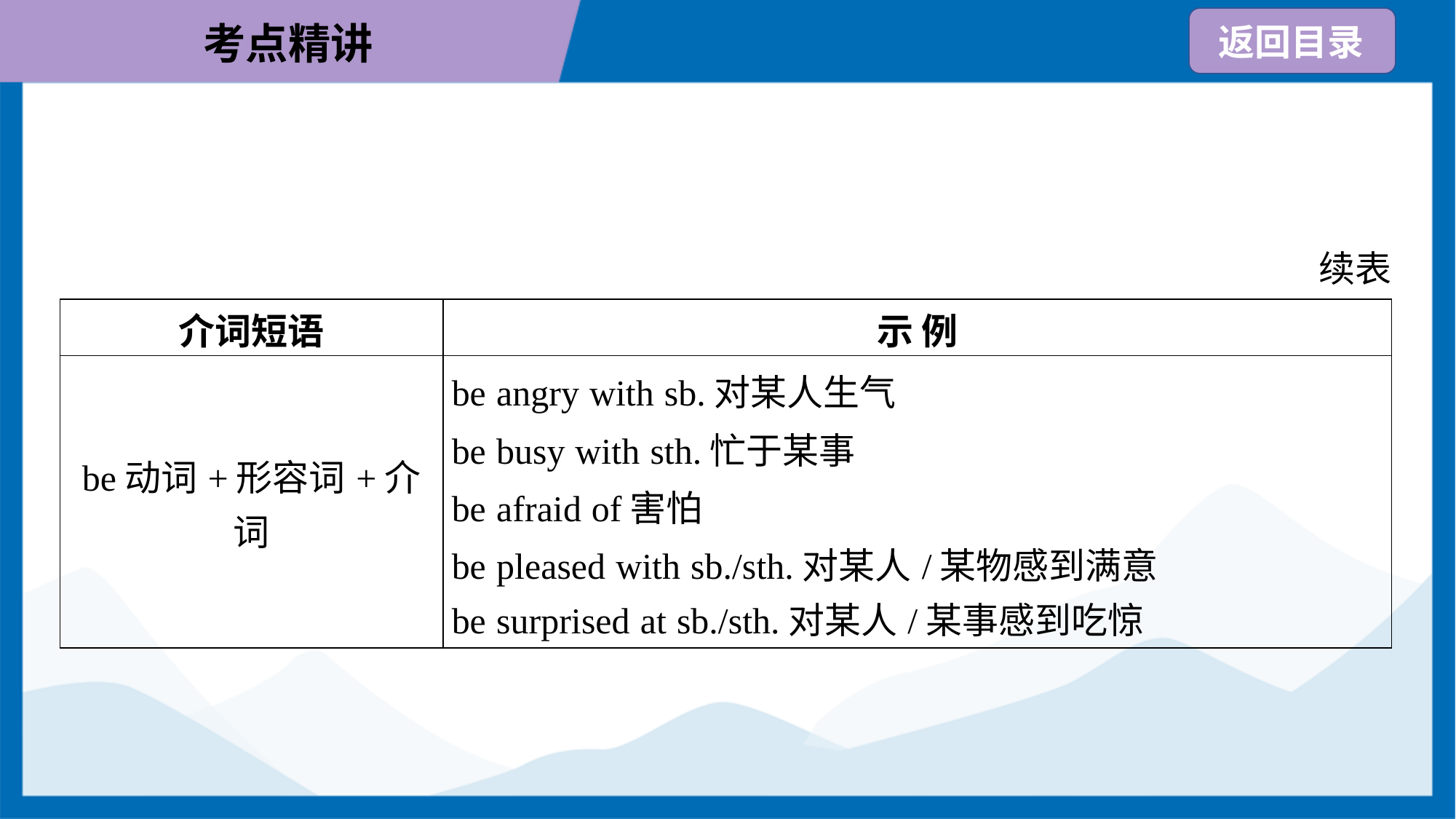

续表
| 介词短语 | 示 例 |
| --- | --- |
| be动词+形容词+介词 | be angry with sb.对某人生气 be busy with sth.忙于某事 be afraid of害怕 be pleased with sb./sth.对某人/某物感到满意 be surprised at sb./sth.对某人/某事感到吃惊 |